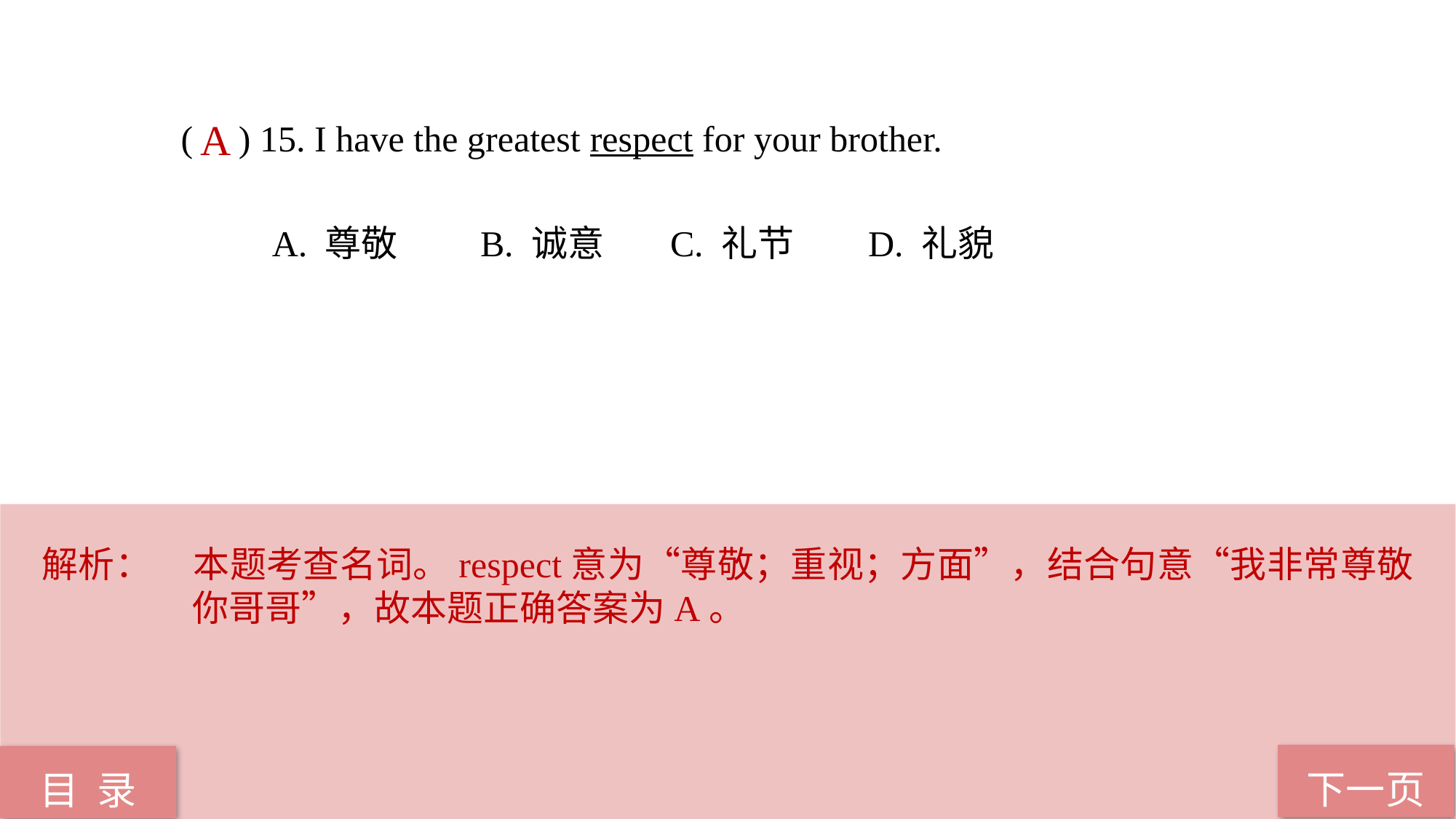

(     ) 15. I have the greatest respect for your brother.

          A. 尊敬         B. 诚意       C. 礼节        D. 礼貌
A
解析：	本题考查名词。respect意为“尊敬；重视；方面”，结合句意“我非常尊敬你哥哥”，故本题正确答案为A。